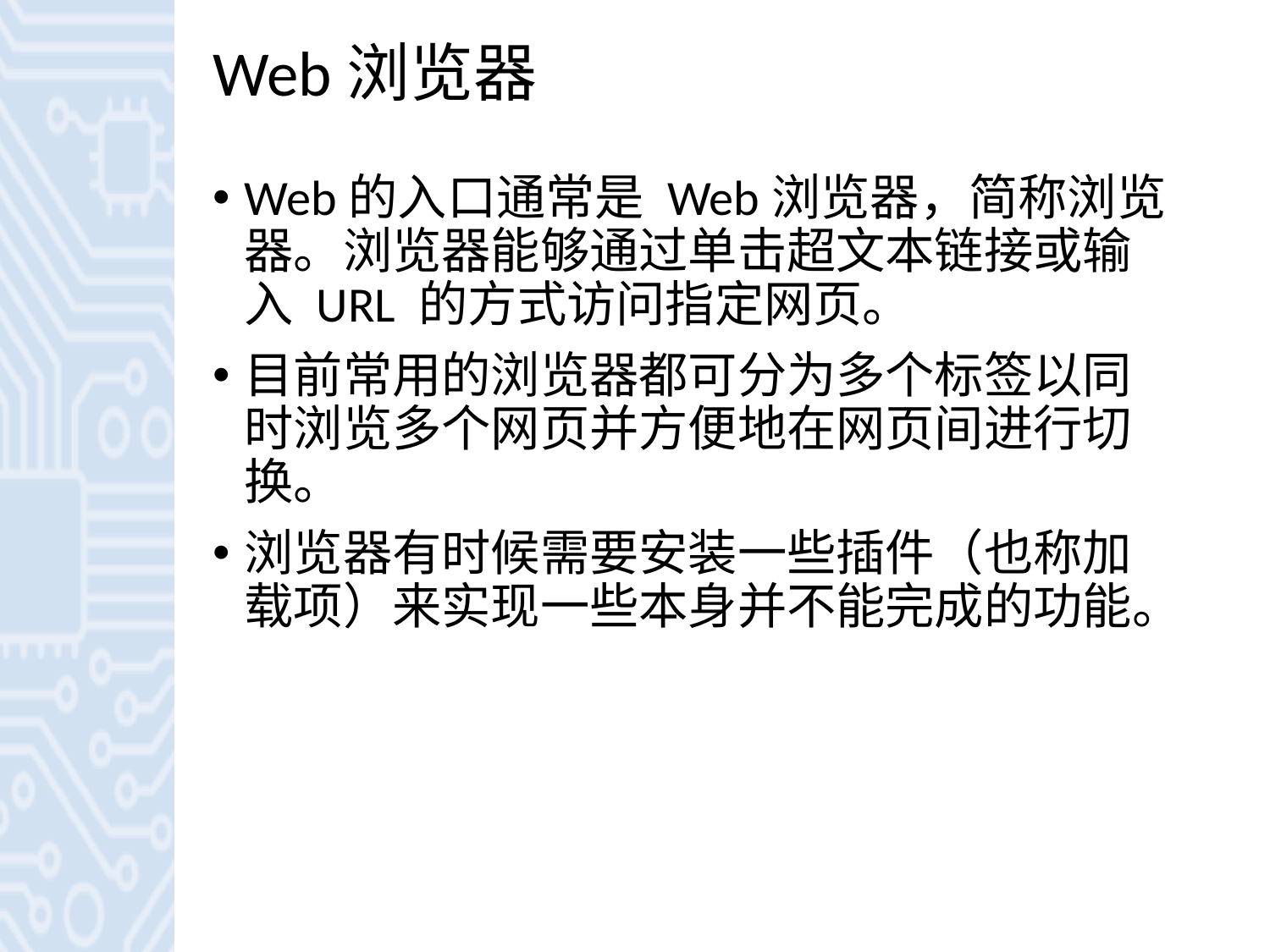

# Web浏览器
Web的入口通常是 Web浏览器，简称浏览器。浏览器能够通过单击超文本链接或输入 URL 的方式访问指定网页。
目前常用的浏览器都可分为多个标签以同时浏览多个网页并方便地在网页间进行切换。
浏览器有时候需要安装一些插件（也称加载项）来实现一些本身并不能完成的功能。